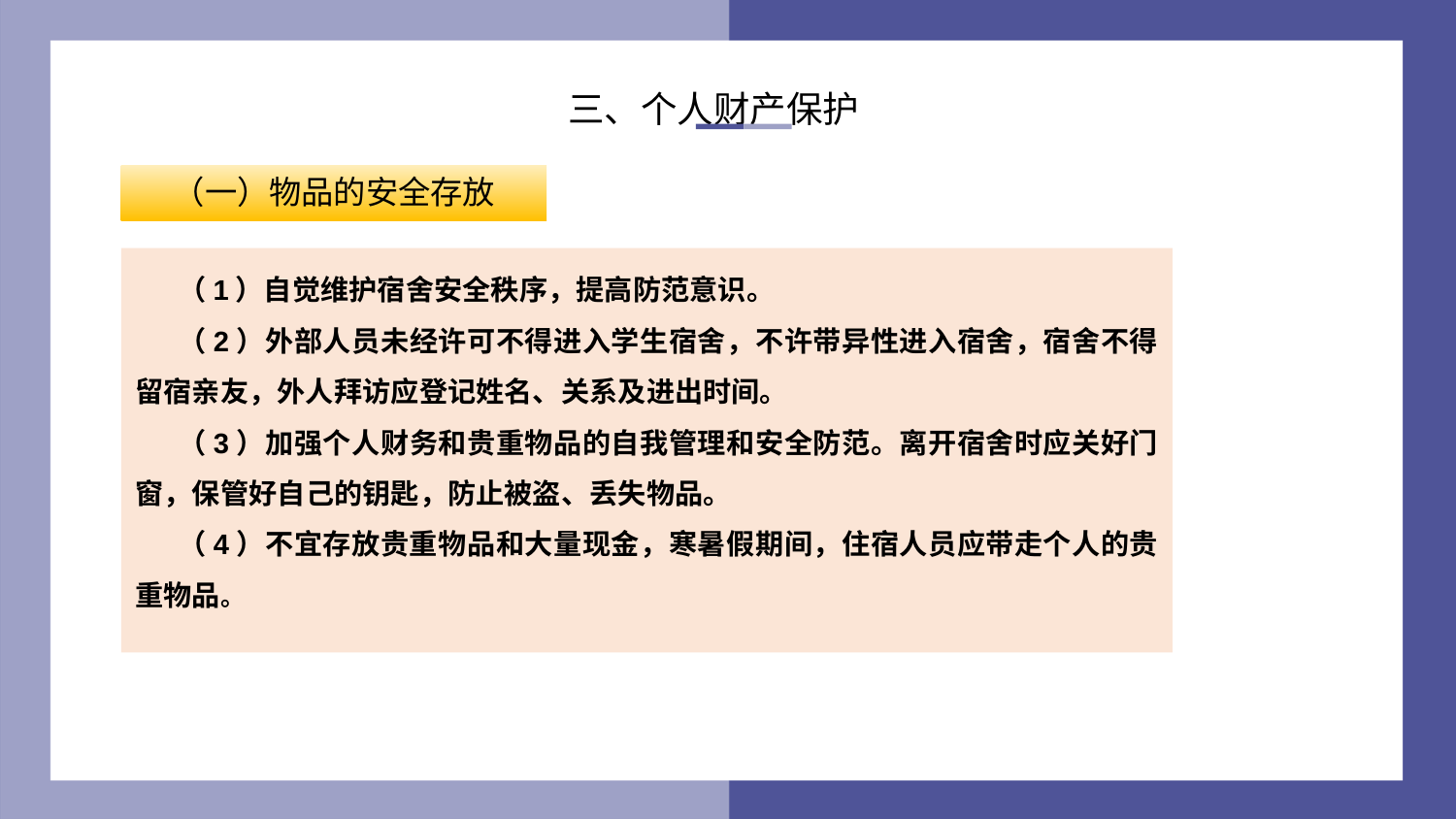

三、个人财产保护

（一）物品的安全存放
（1）自觉维护宿舍安全秩序，提高防范意识。
（2）外部人员未经许可不得进入学生宿舍，不许带异性进入宿舍，宿舍不得留宿亲友，外人拜访应登记姓名、关系及进出时间。
（3）加强个人财务和贵重物品的自我管理和安全防范。离开宿舍时应关好门窗，保管好自己的钥匙，防止被盗、丢失物品。
（4）不宜存放贵重物品和大量现金，寒暑假期间，住宿人员应带走个人的贵重物品。